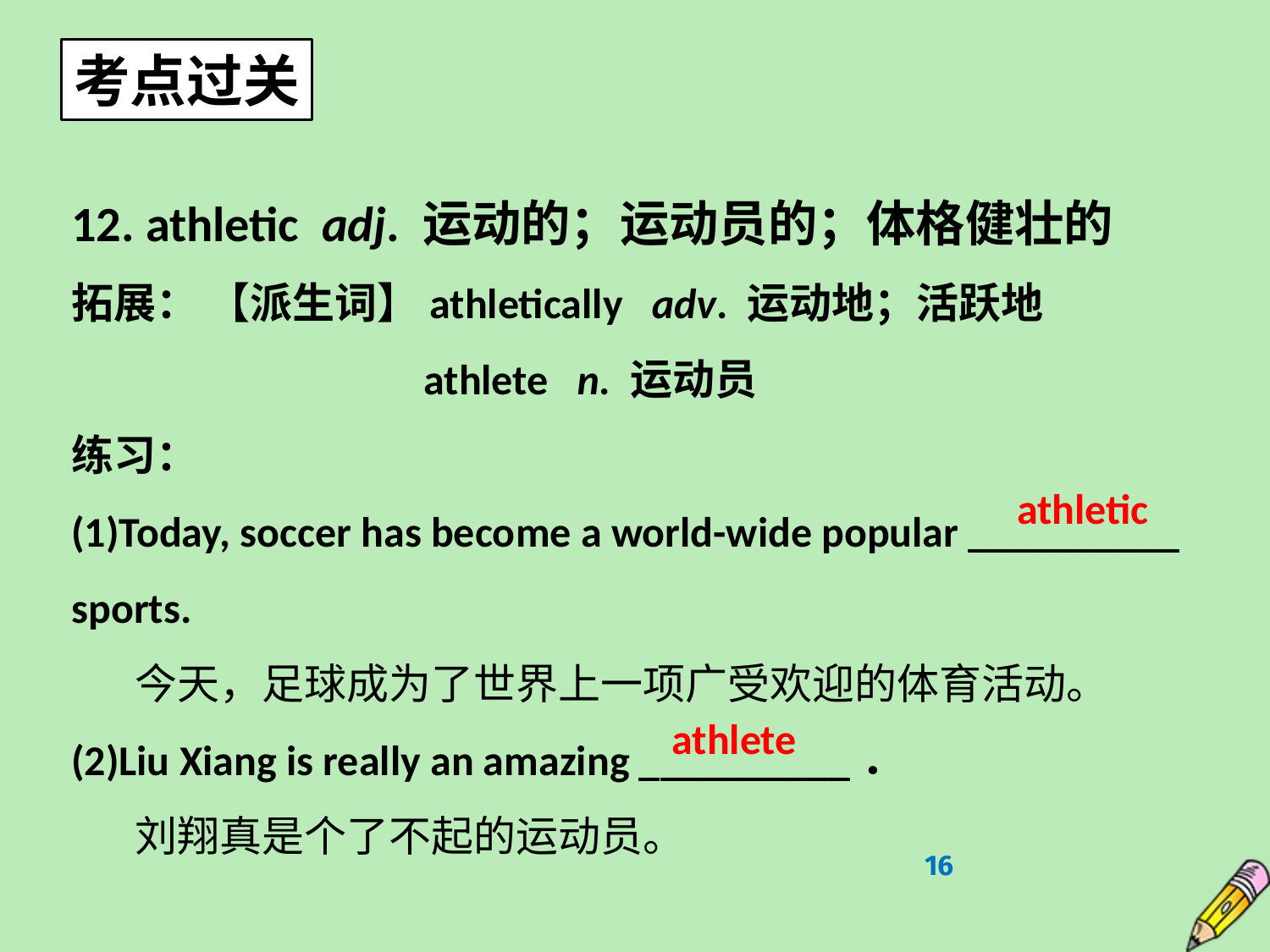

考点过关
12. athletic  adj. 运动的；运动员的；体格健壮的
拓展： 【派生词】athletically   adv. 运动地；活跃地
                                     athlete   n. 运动员
练习：
(1)Today, soccer has become a world-wide popular __________ sports.
今天，足球成为了世界上一项广受欢迎的体育活动。
(2)Liu Xiang is really an amazing __________．
刘翔真是个了不起的运动员。
athletic
athlete
16